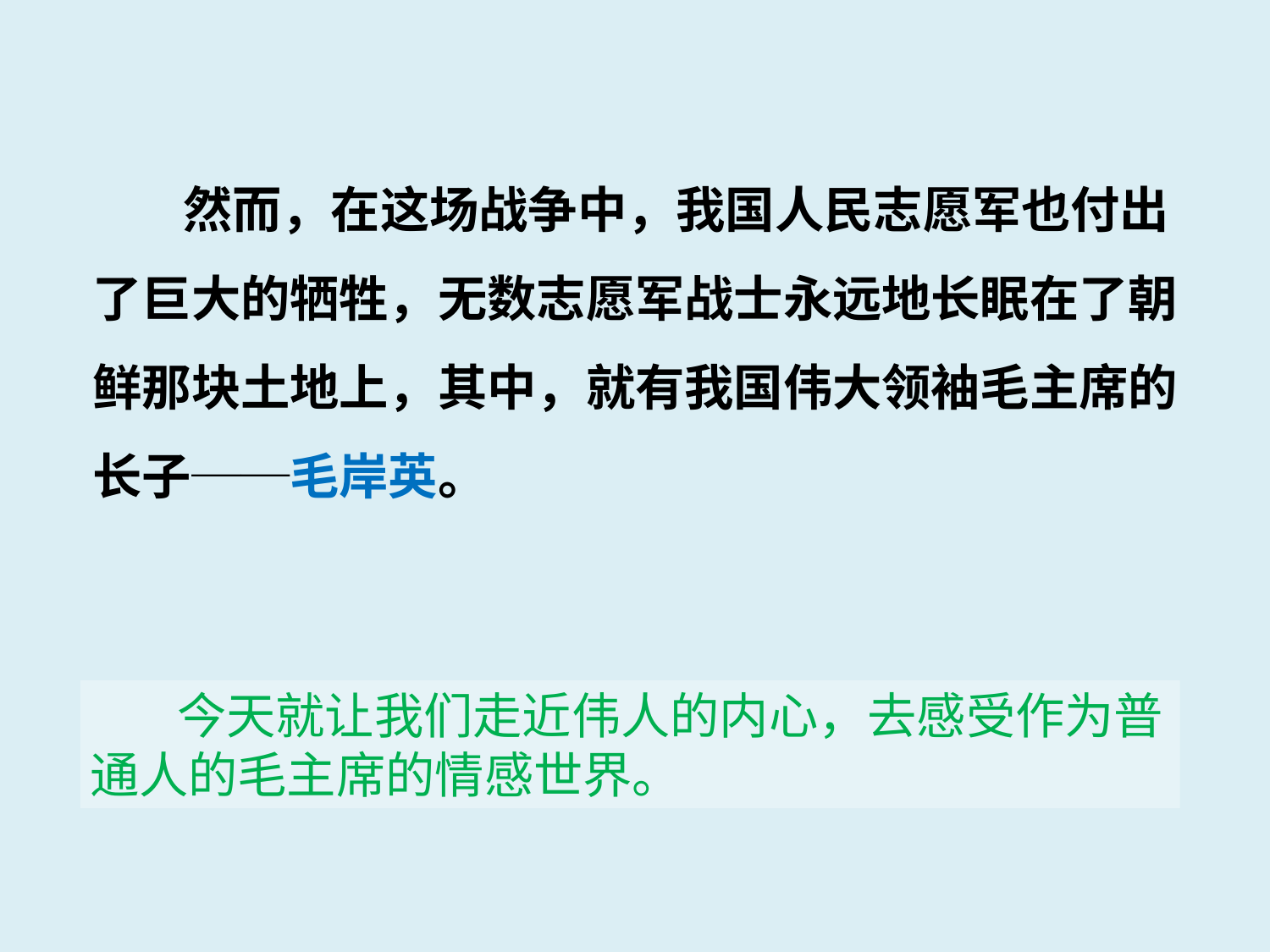

然而，在这场战争中，我国人民志愿军也付出了巨大的牺牲，无数志愿军战士永远地长眠在了朝鲜那块土地上，其中，就有我国伟大领袖毛主席的长子──毛岸英。
今天就让我们走近伟人的内心，去感受作为普通人的毛主席的情感世界。